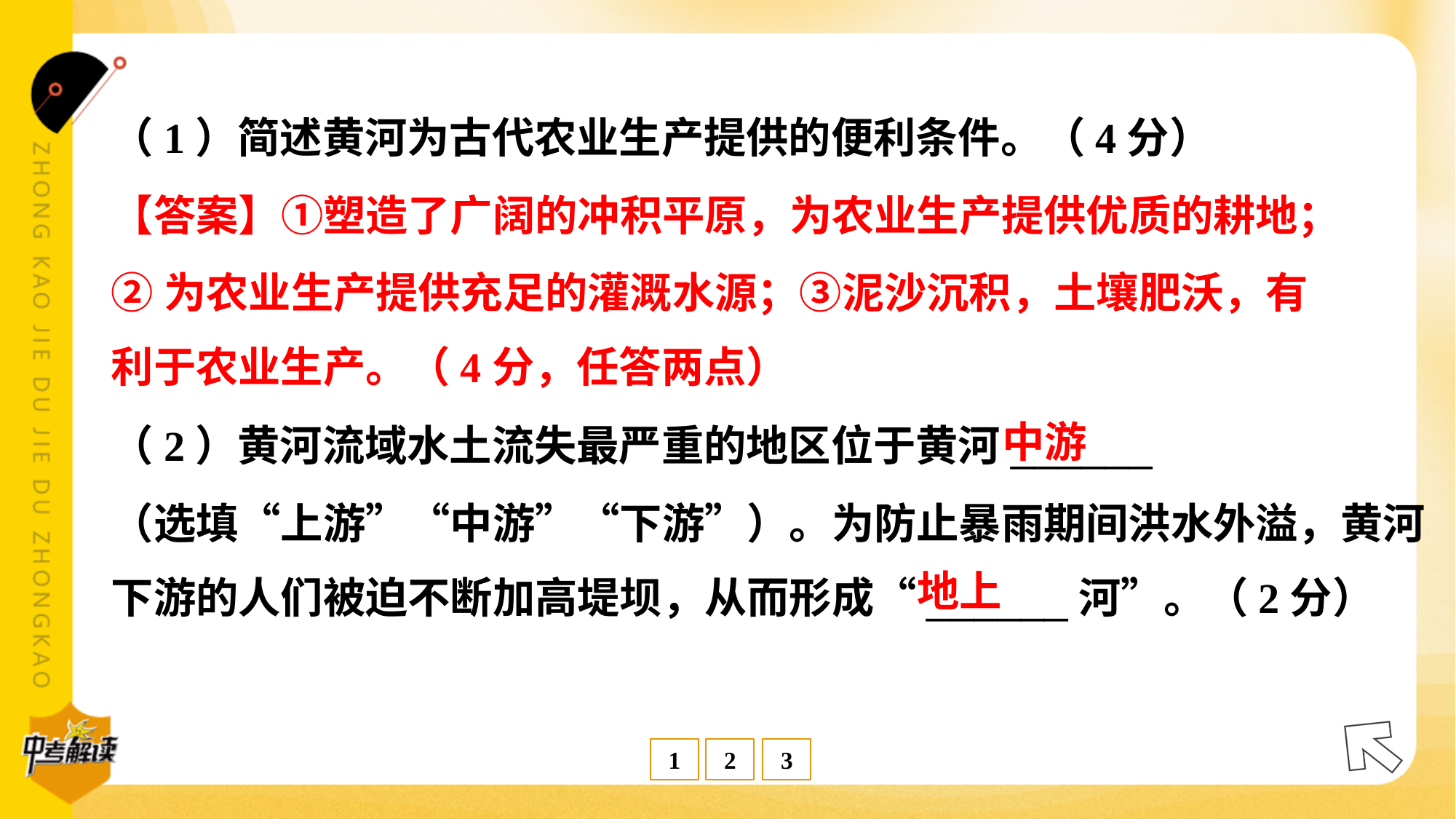

（1）简述黄河为古代农业生产提供的便利条件。（4分）
【答案】①塑造了广阔的冲积平原，为农业生产提供优质的耕地；
②为农业生产提供充足的灌溉水源；③泥沙沉积，土壤肥沃，有
利于农业生产。（4分，任答两点）
中游
（2）黄河流域水土流失最严重的地区位于黄河______
（选填“上游”“中游”“下游”）。为防止暴雨期间洪水外溢，黄河
下游的人们被迫不断加高堤坝，从而形成“______河”。（2分）
地上